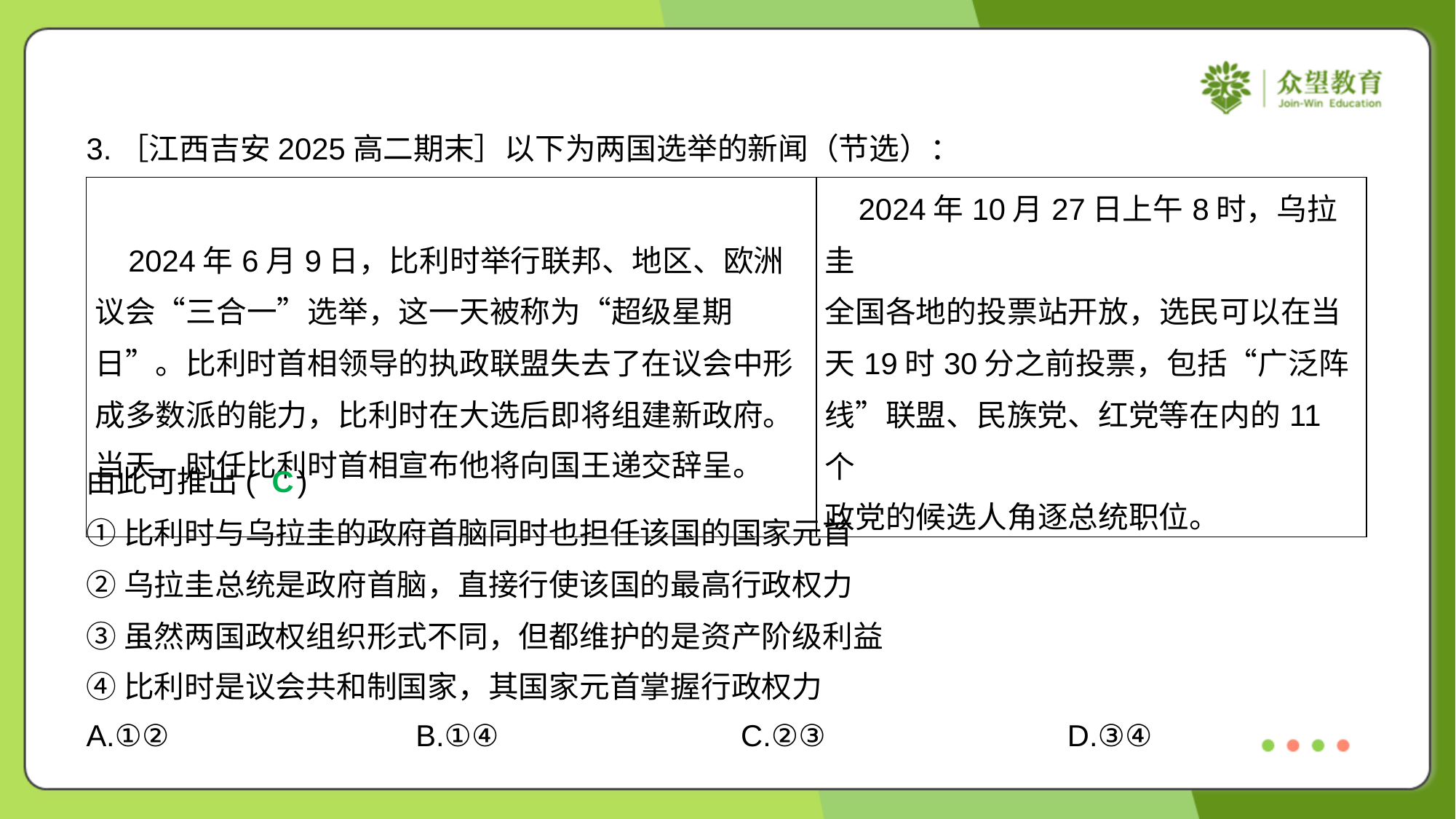

3.［江西吉安2025高二期末］以下为两国选举的新闻（节选）：
| 2024年6月9日，比利时举行联邦、地区、欧洲 议会“三合一”选举，这一天被称为“超级星期 日”。比利时首相领导的执政联盟失去了在议会中形 成多数派的能力，比利时在大选后即将组建新政府。 当天，时任比利时首相宣布他将向国王递交辞呈。 | 2024年10月27日上午8时，乌拉圭 全国各地的投票站开放，选民可以在当 天19时30分之前投票，包括“广泛阵 线”联盟、民族党、红党等在内的11个 政党的候选人角逐总统职位。 |
| --- | --- |
C
由此可推出(     )
①比利时与乌拉圭的政府首脑同时也担任该国的国家元首
②乌拉圭总统是政府首脑，直接行使该国的最高行政权力
③虽然两国政权组织形式不同，但都维护的是资产阶级利益
④比利时是议会共和制国家，其国家元首掌握行政权力
A.①②	B.①④	C.②③	D.③④